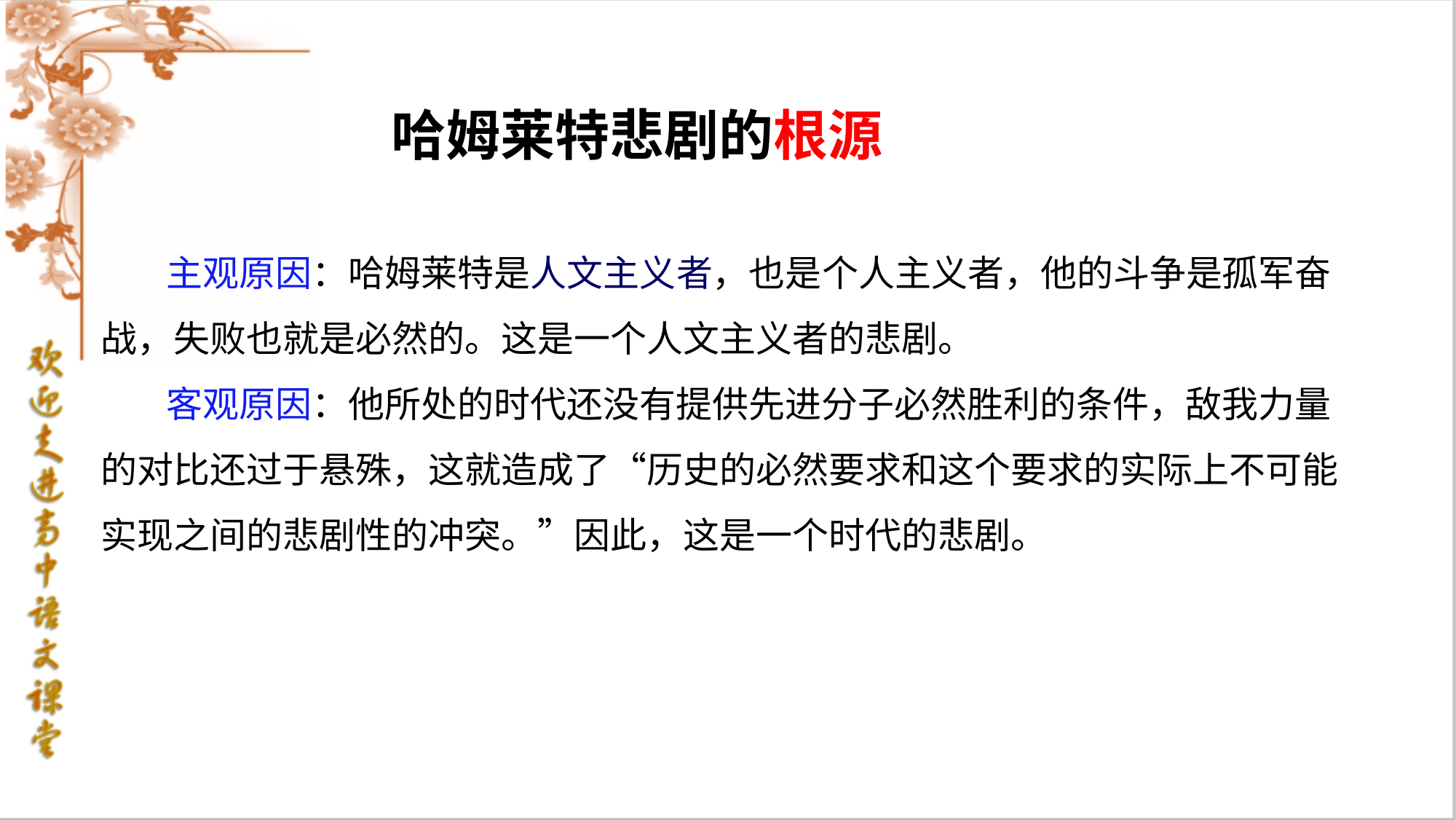

哈姆莱特悲剧的根源
       主观原因：哈姆莱特是人文主义者，也是个人主义者，他的斗争是孤军奋战，失败也就是必然的。这是一个人文主义者的悲剧。
       客观原因：他所处的时代还没有提供先进分子必然胜利的条件，敌我力量的对比还过于悬殊，这就造成了“历史的必然要求和这个要求的实际上不可能实现之间的悲剧性的冲突。”因此，这是一个时代的悲剧。